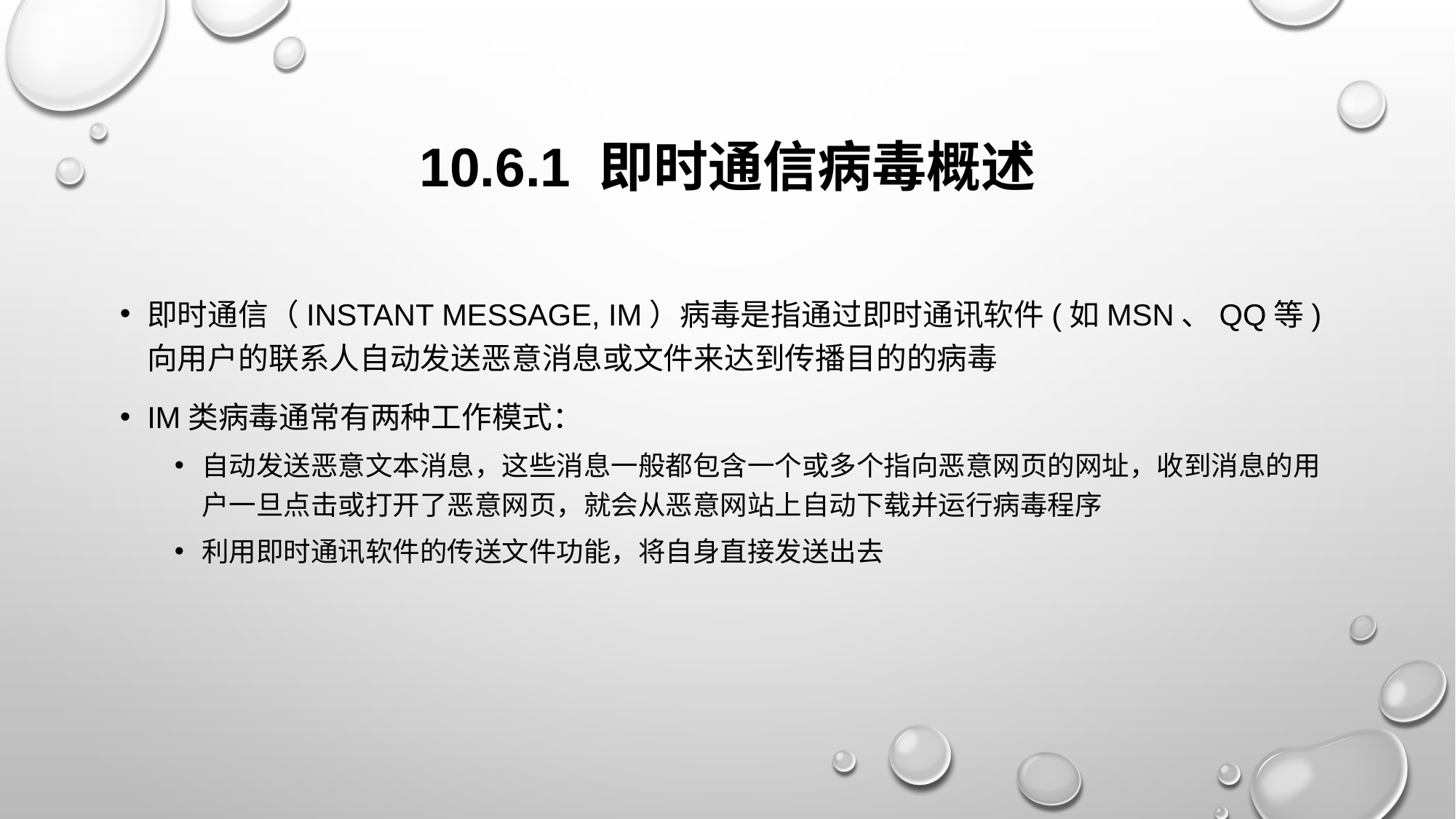

# 10.6.1 即时通信病毒概述
即时通信（Instant Message, IM）病毒是指通过即时通讯软件(如MSN、QQ等)向用户的联系人自动发送恶意消息或文件来达到传播目的的病毒
IM类病毒通常有两种工作模式：
自动发送恶意文本消息，这些消息一般都包含一个或多个指向恶意网页的网址，收到消息的用户一旦点击或打开了恶意网页，就会从恶意网站上自动下载并运行病毒程序
利用即时通讯软件的传送文件功能，将自身直接发送出去